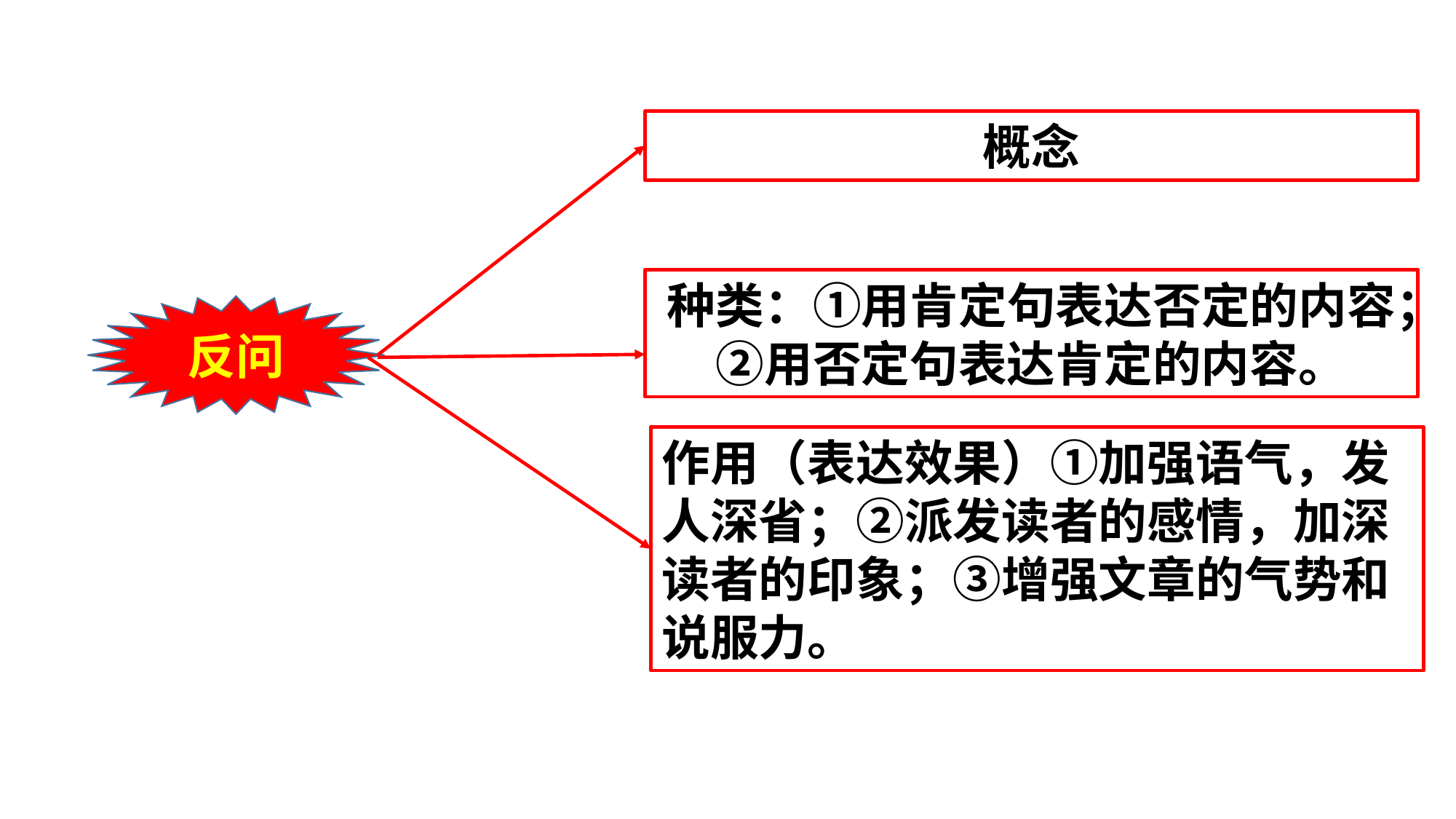

概念
种类：①用肯定句表达否定的内容；②用否定句表达肯定的内容。
反问
作用（表达效果）①加强语气，发人深省；②派发读者的感情，加深读者的印象；③增强文章的气势和说服力。